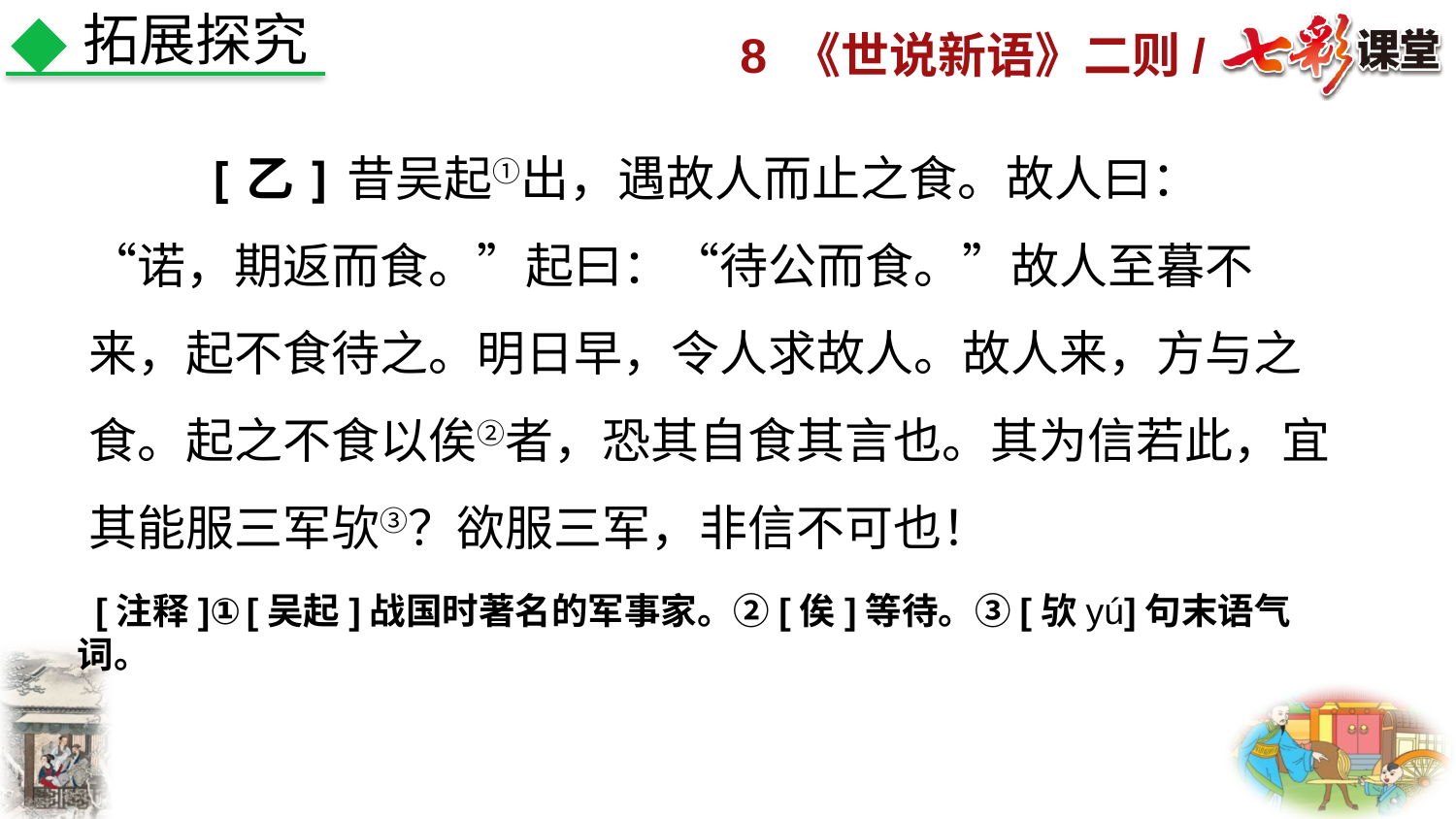

拓展探究

    [乙]昔吴起①出，遇故人而止之食。故人曰：“诺，期返而食。”起曰：“待公而食。”故人至暮不来，起不食待之。明日早，令人求故人。故人来，方与之食。起之不食以俟②者，恐其自食其言也。其为信若此，宜其能服三军欤③？欲服三军，非信不可也！
 [注释]①[吴起]战国时著名的军事家。②[俟]等待。③[欤yú]句末语气词。